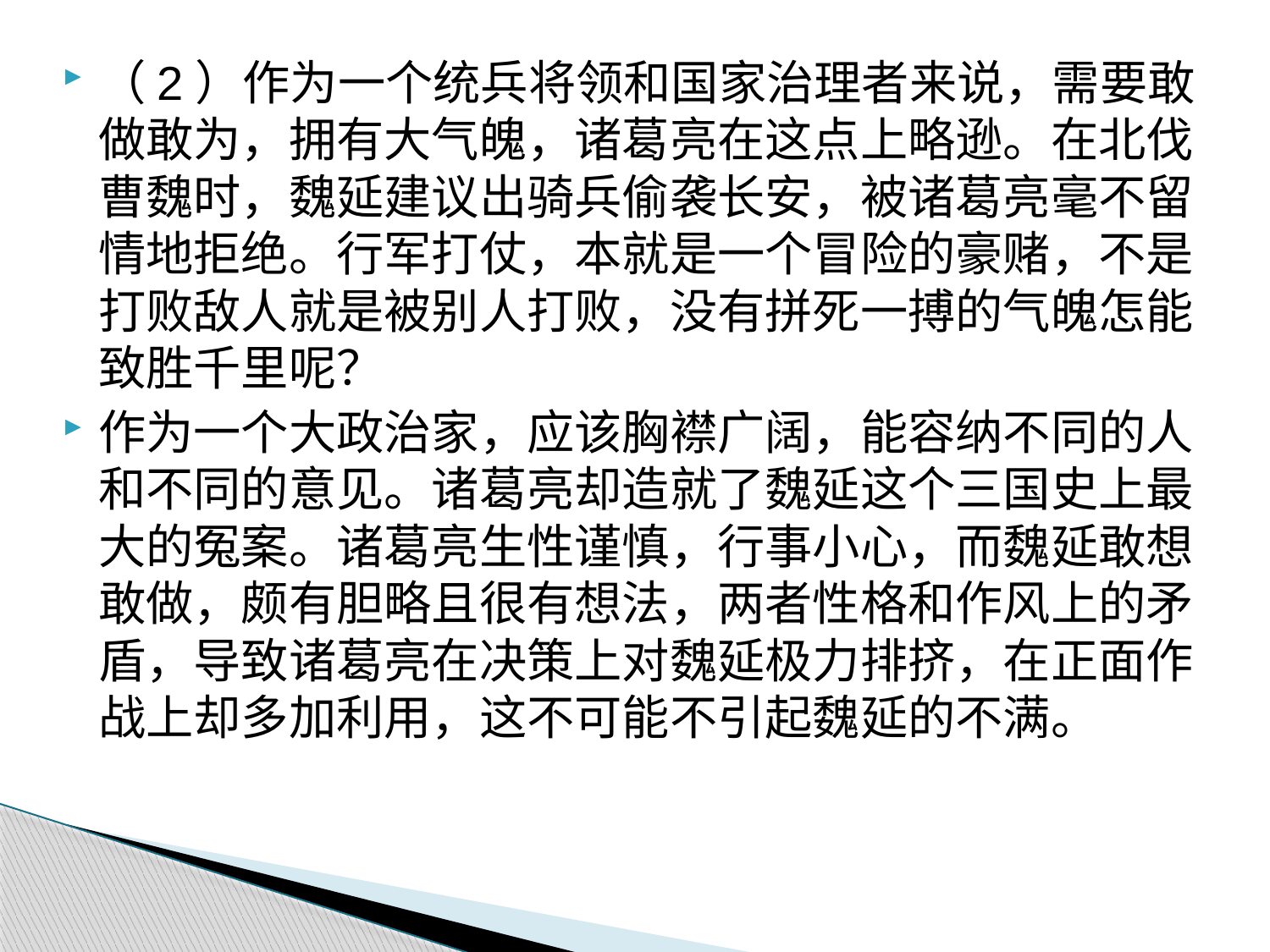

（2）作为一个统兵将领和国家治理者来说，需要敢做敢为，拥有大气魄，诸葛亮在这点上略逊。在北伐曹魏时，魏延建议出骑兵偷袭长安，被诸葛亮毫不留情地拒绝。行军打仗，本就是一个冒险的豪赌，不是打败敌人就是被别人打败，没有拼死一搏的气魄怎能致胜千里呢？
作为一个大政治家，应该胸襟广阔，能容纳不同的人和不同的意见。诸葛亮却造就了魏延这个三国史上最大的冤案。诸葛亮生性谨慎，行事小心，而魏延敢想敢做，颇有胆略且很有想法，两者性格和作风上的矛盾，导致诸葛亮在决策上对魏延极力排挤，在正面作战上却多加利用，这不可能不引起魏延的不满。